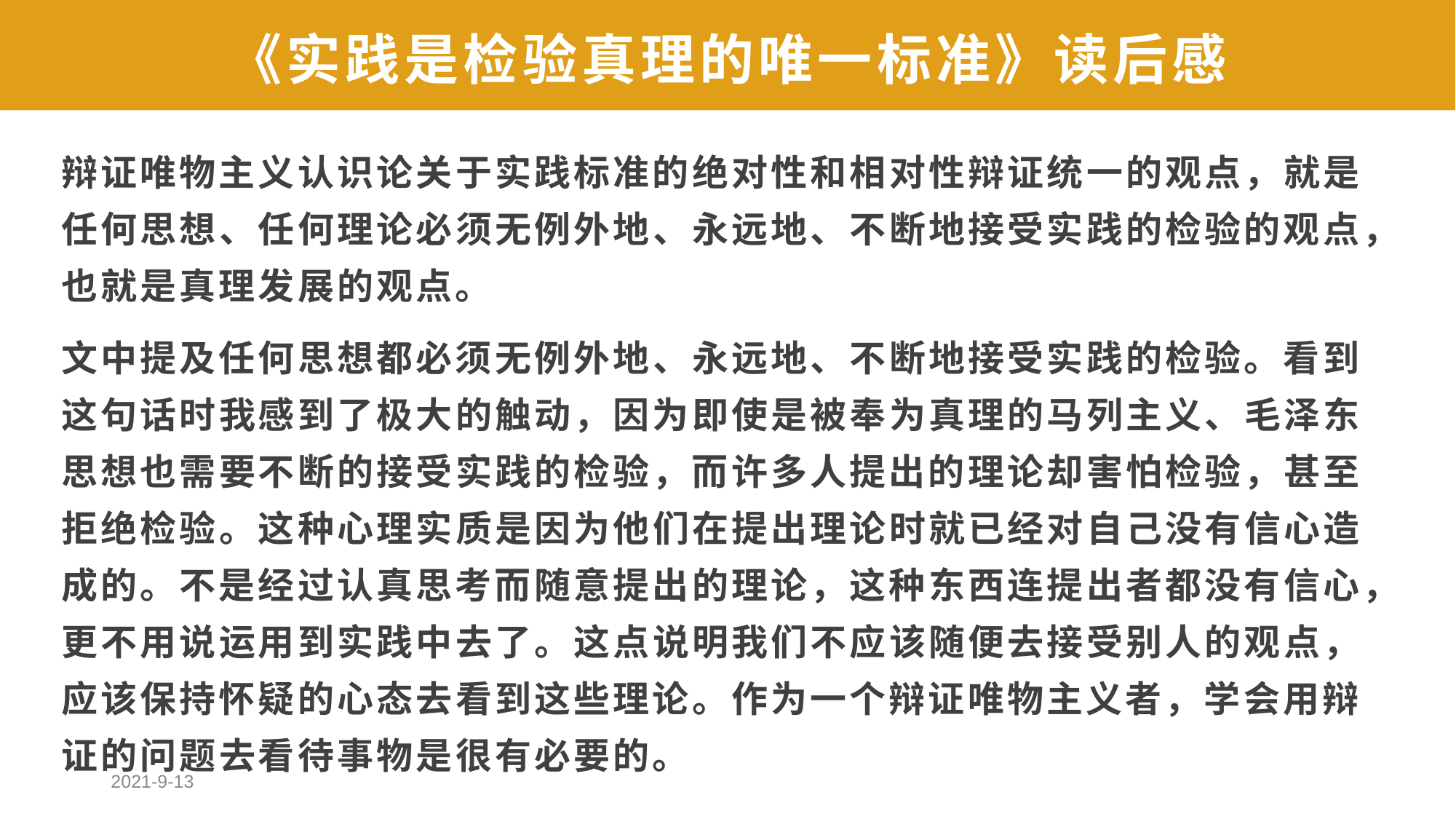

《实践是检验真理的唯一标准》读后感
辩证唯物主义认识论关于实践标准的绝对性和相对性辩证统一的观点，就是任何思想、任何理论必须无例外地、永远地、不断地接受实践的检验的观点，也就是真理发展的观点。
文中提及任何思想都必须无例外地、永远地、不断地接受实践的检验。看到这句话时我感到了极大的触动，因为即使是被奉为真理的马列主义、毛泽东思想也需要不断的接受实践的检验，而许多人提出的理论却害怕检验，甚至拒绝检验。这种心理实质是因为他们在提出理论时就已经对自己没有信心造成的。不是经过认真思考而随意提出的理论，这种东西连提出者都没有信心，更不用说运用到实践中去了。这点说明我们不应该随便去接受别人的观点，应该保持怀疑的心态去看到这些理论。作为一个辩证唯物主义者，学会用辩证的问题去看待事物是很有必要的。

2021-9-13